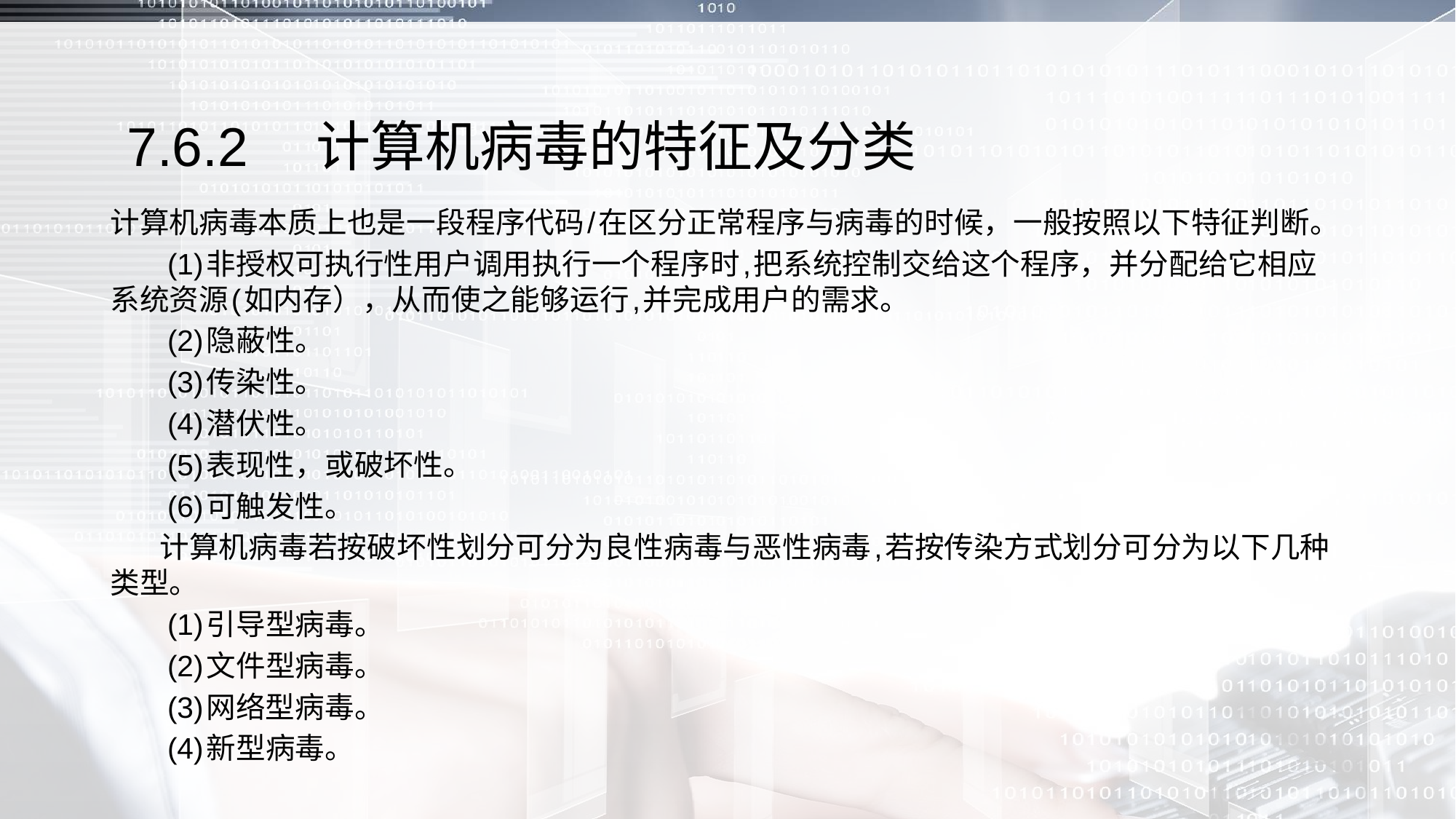

# 7.6.2　计算机病毒的特征及分类
计算机病毒本质上也是一段程序代码/在区分正常程序与病毒的时候，一般按照以下特征判断。
       (1)非授权可执行性用户调用执行一个程序时,把系统控制交给这个程序，并分配给它相应系统资源(如内存），从而使之能够运行,并完成用户的需求。
       (2)隐蔽性。
       (3)传染性。
       (4)潜伏性。
       (5)表现性，或破坏性。
       (6)可触发性。
       计算机病毒若按破坏性划分可分为良性病毒与恶性病毒,若按传染方式划分可分为以下几种类型。
       (1)引导型病毒。
       (2)文件型病毒。
       (3)网络型病毒。
       (4)新型病毒。